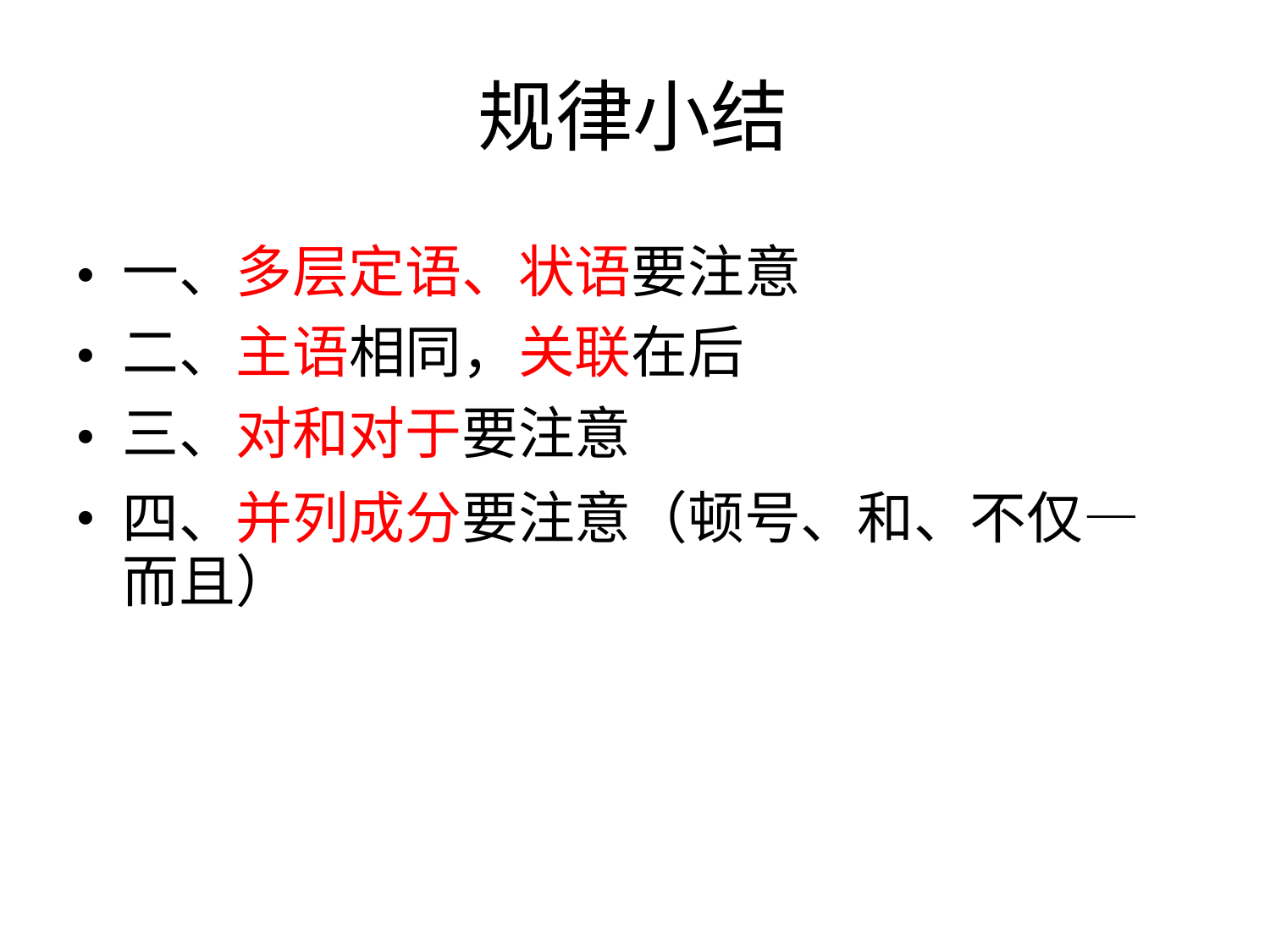

规律小结
•

•

•

•
一、多层定语、状语要注意

二、主语相同，关联在后

三、对和对于要注意

四、并列成分要注意（顿号、和、不仅—
而且）